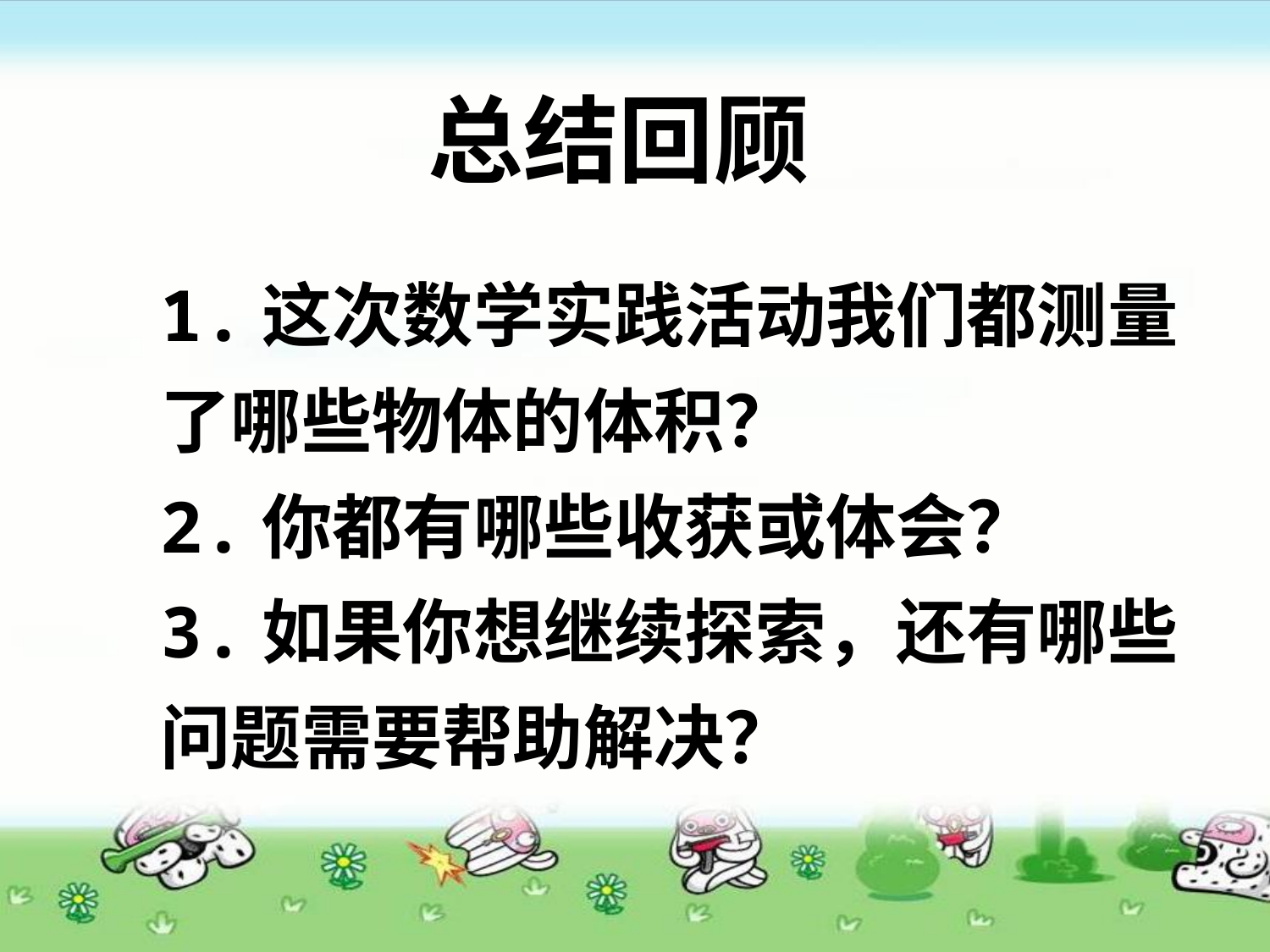

总结回顾
1.这次数学实践活动我们都测量了哪些物体的体积？
2.你都有哪些收获或体会？
3.如果你想继续探索，还有哪些问题需要帮助解决？